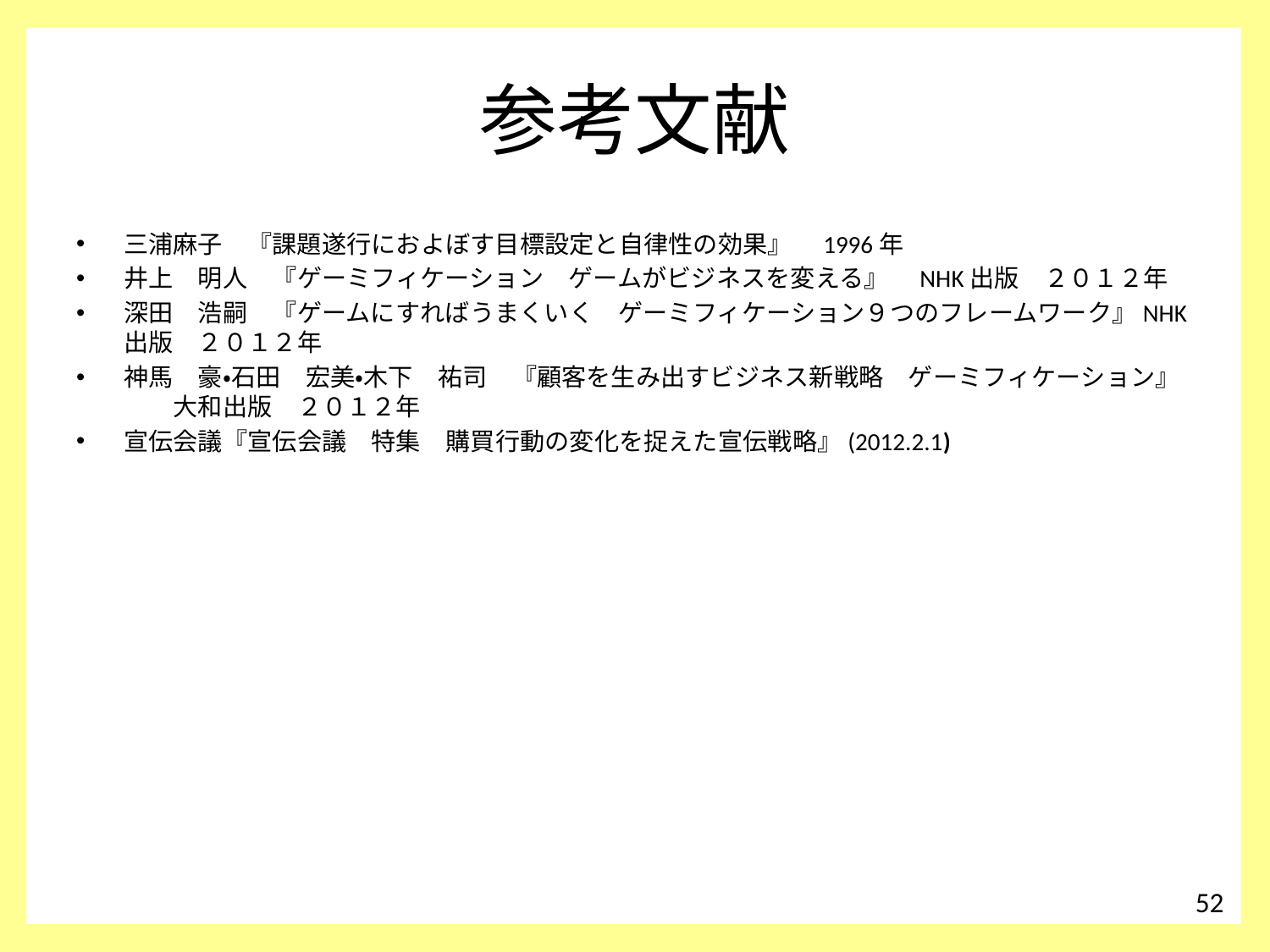

# 参考文献
三浦麻子　『課題遂行におよぼす目標設定と自律性の効果』　1996年
井上　明人　『ゲーミフィケーション　ゲームがビジネスを変える』　NHK出版　２０１２年
深田　浩嗣　『ゲームにすればうまくいく　ゲーミフィケーション９つのフレームワーク』NHK出版　２０１２年
神馬　豪・石田　宏美・木下　祐司　『顧客を生み出すビジネス新戦略　ゲーミフィケーション』　　大和出版　２０１２年
宣伝会議『宣伝会議　特集　購買行動の変化を捉えた宣伝戦略』(2012.2.1)

52